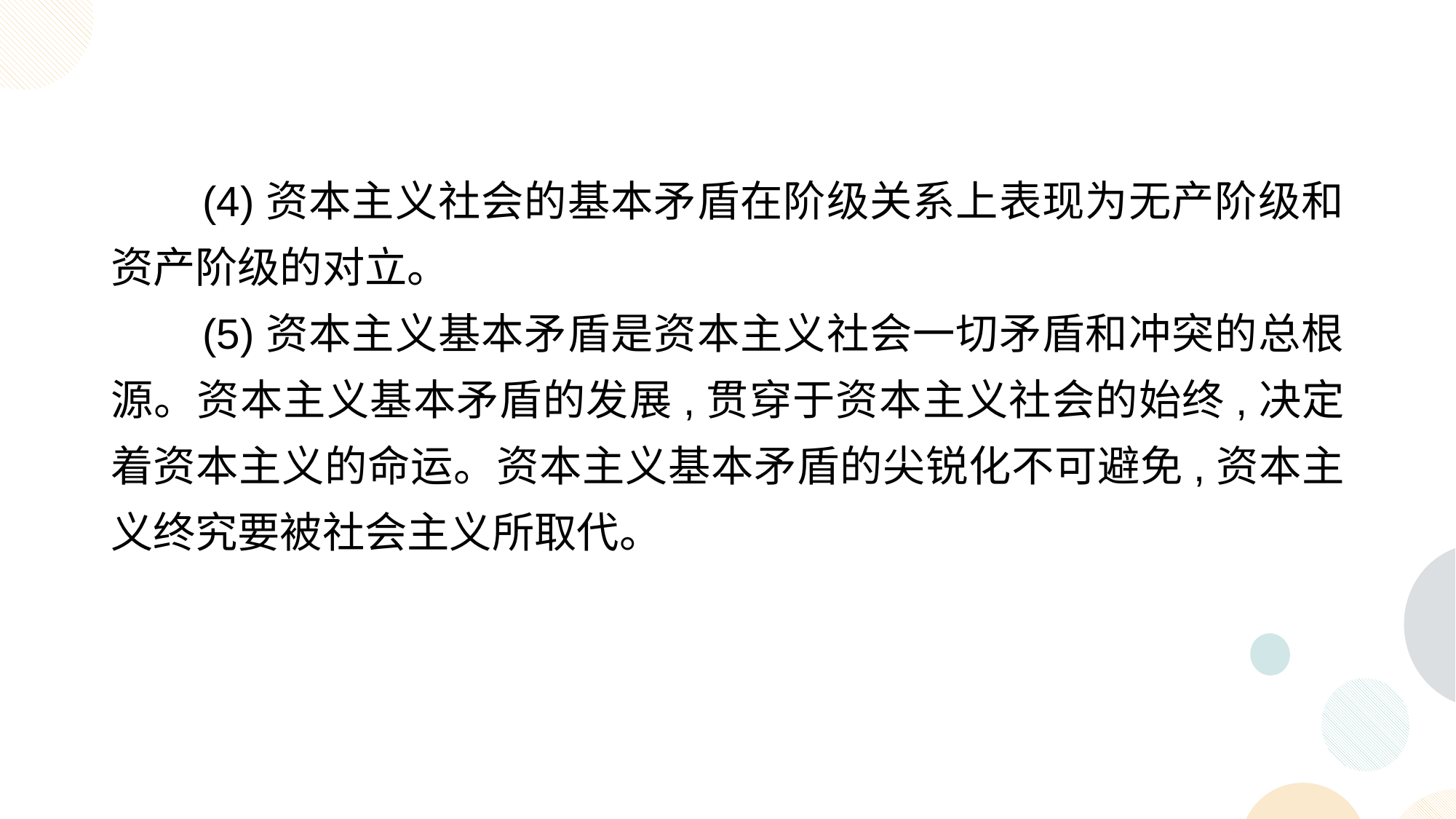

(4)资本主义社会的基本矛盾在阶级关系上表现为无产阶级和资产阶级的对立。
(5)资本主义基本矛盾是资本主义社会一切矛盾和冲突的总根源。资本主义基本矛盾的发展,贯穿于资本主义社会的始终,决定着资本主义的命运。资本主义基本矛盾的尖锐化不可避免,资本主义终究要被社会主义所取代。